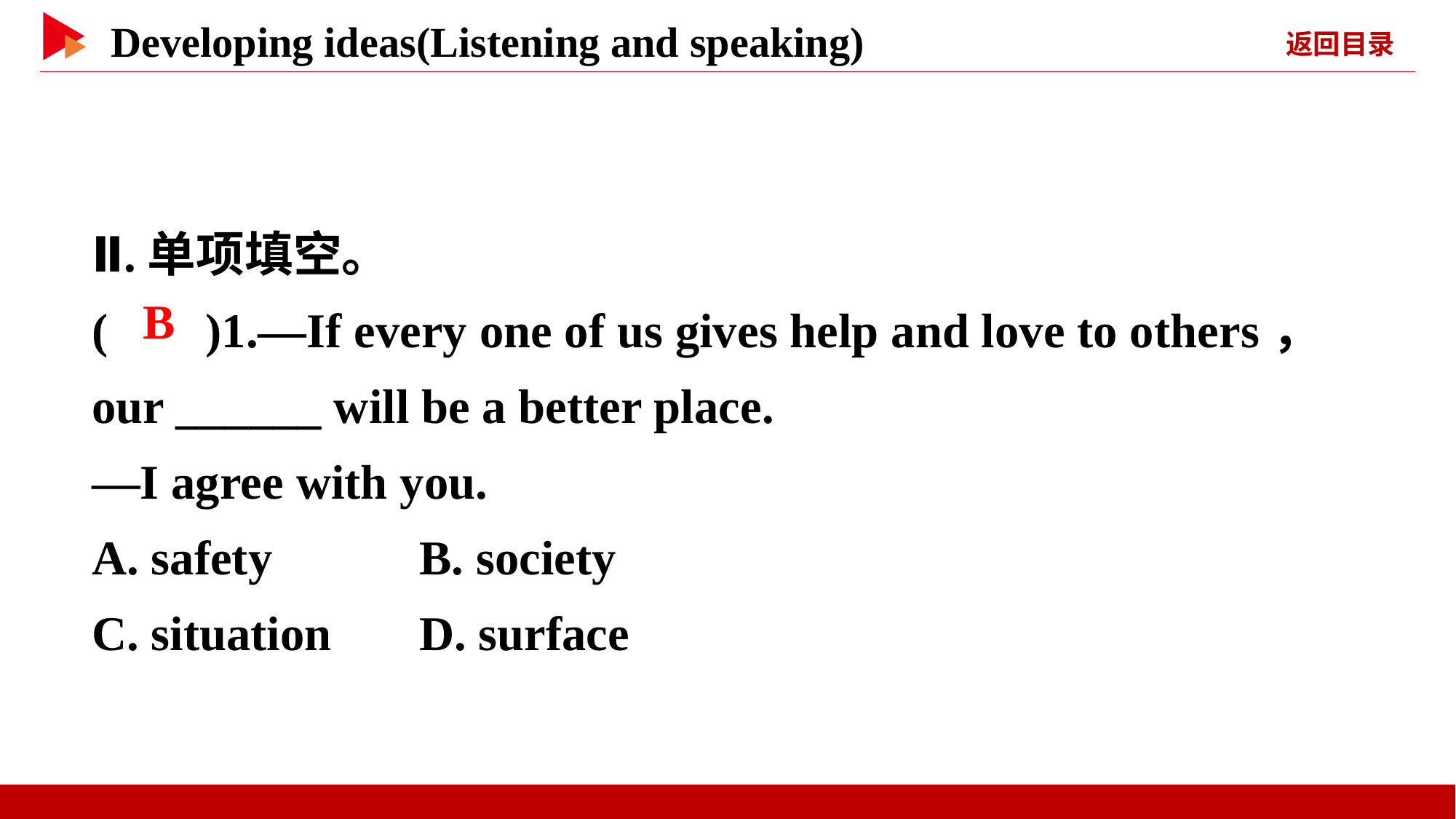

Ⅱ.单项填空。
(        )1.—If every one of us gives help and love to others， our ______ will be a better place.
—I agree with you.
A. safety	         B. society
C. situation	D. surface
   B